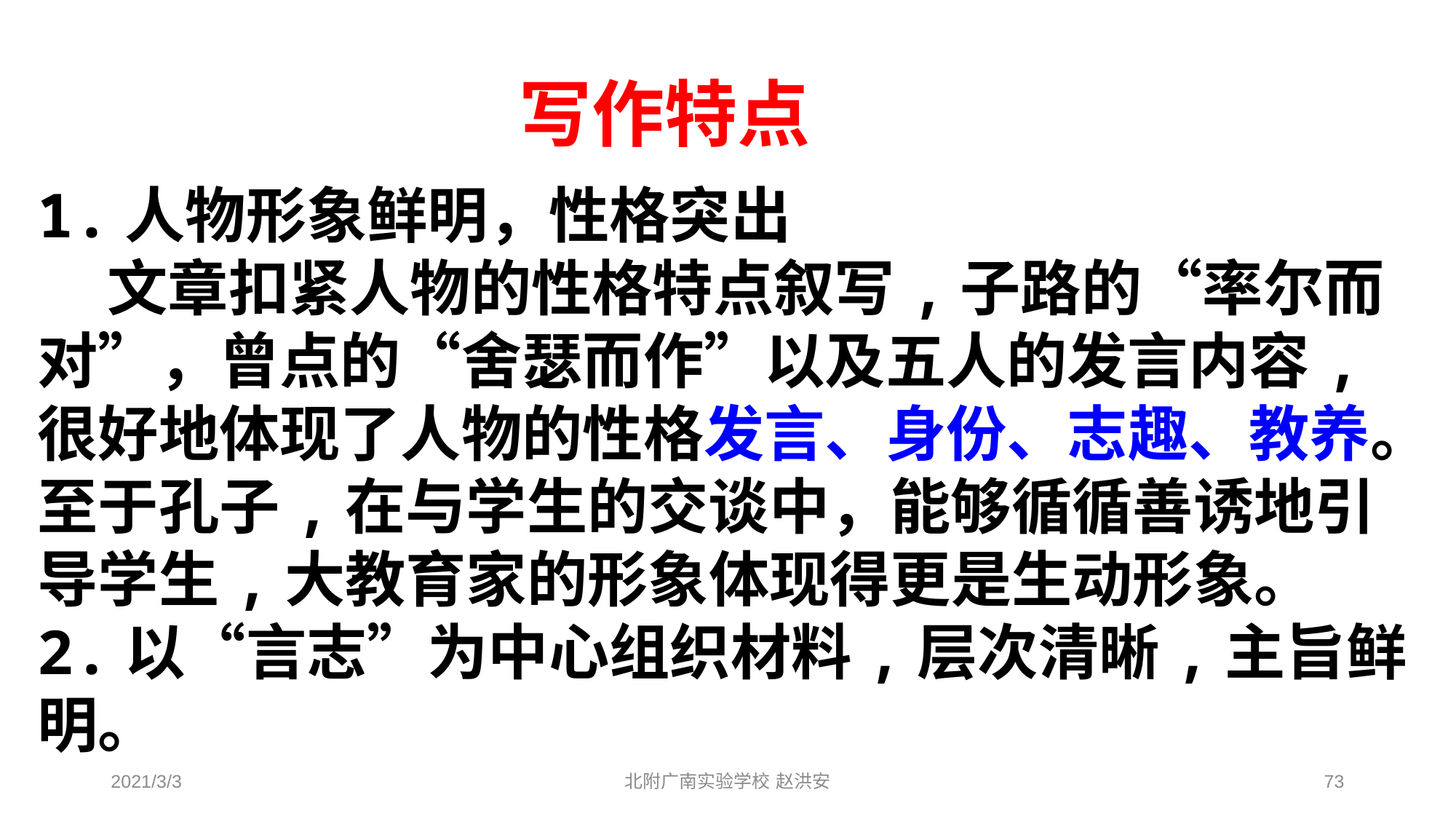

写作特点
1.人物形象鲜明，性格突出
    文章扣紧人物的性格特点叙写,子路的“率尔而对”，曾点的“舍瑟而作”以及五人的发言内容,很好地体现了人物的性格发言、身份、志趣、教养。至于孔子,在与学生的交谈中，能够循循善诱地引导学生,大教育家的形象体现得更是生动形象。
2.以“言志”为中心组织材料,层次清晰,主旨鲜明。
2021/3/3
北附广南实验学校 赵洪安
73